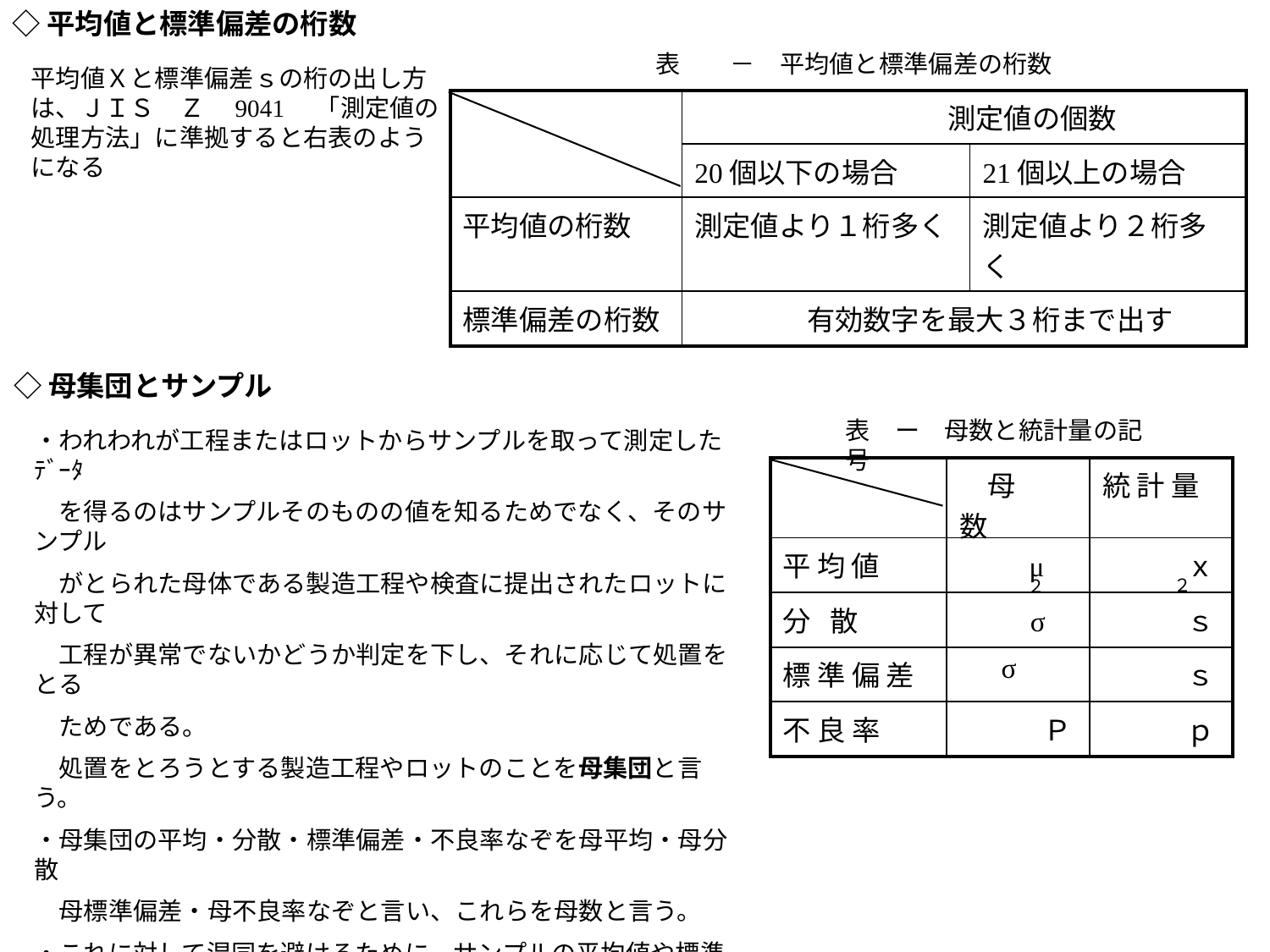

◇平均値と標準偏差の桁数
表　　－　平均値と標準偏差の桁数
平均値Ｘと標準偏差ｓの桁の出し方は、ＪＩＳ　Ｚ　9041　「測定値の処理方法」に準拠すると右表のようになる
|  | 測定値の個数 |  |
| --- | --- | --- |
|  | 20個以下の場合 | 21個以上の場合 |
| 平均値の桁数 | 測定値より１桁多く | 測定値より２桁多く |
| 標準偏差の桁数 | 有効数字を最大３桁まで出す |  |

◇母集団とサンプル
表　ー　母数と統計量の記号
・われわれが工程またはロットからサンプルを取って測定したﾃﾞｰﾀ
　を得るのはサンプルそのものの値を知るためでなく、そのサンプル
　がとられた母体である製造工程や検査に提出されたロットに対して
　工程が異常でないかどうか判定を下し、それに応じて処置をとる
　ためである。
　処置をとろうとする製造工程やロットのことを母集団と言う。
・母集団の平均・分散・標準偏差・不良率なぞを母平均・母分散
　母標準偏差・母不良率なぞと言い、これらを母数と言う。
・これに対して混同を避けるために、サンプルの平均値や標準偏差
　なぞは試料平均・試料標準偏差なぞと言い、これら統計量と言う。
|  | 母 　数 | 統 計 量 |
| --- | --- | --- |
| 平 均 値 | μ | ｘ |
| 分 散 | σ | ｓ |
| 標 準 偏 差 | σ | ｓ |
| 不 良 率 | Ｐ | ｐ |

２
２